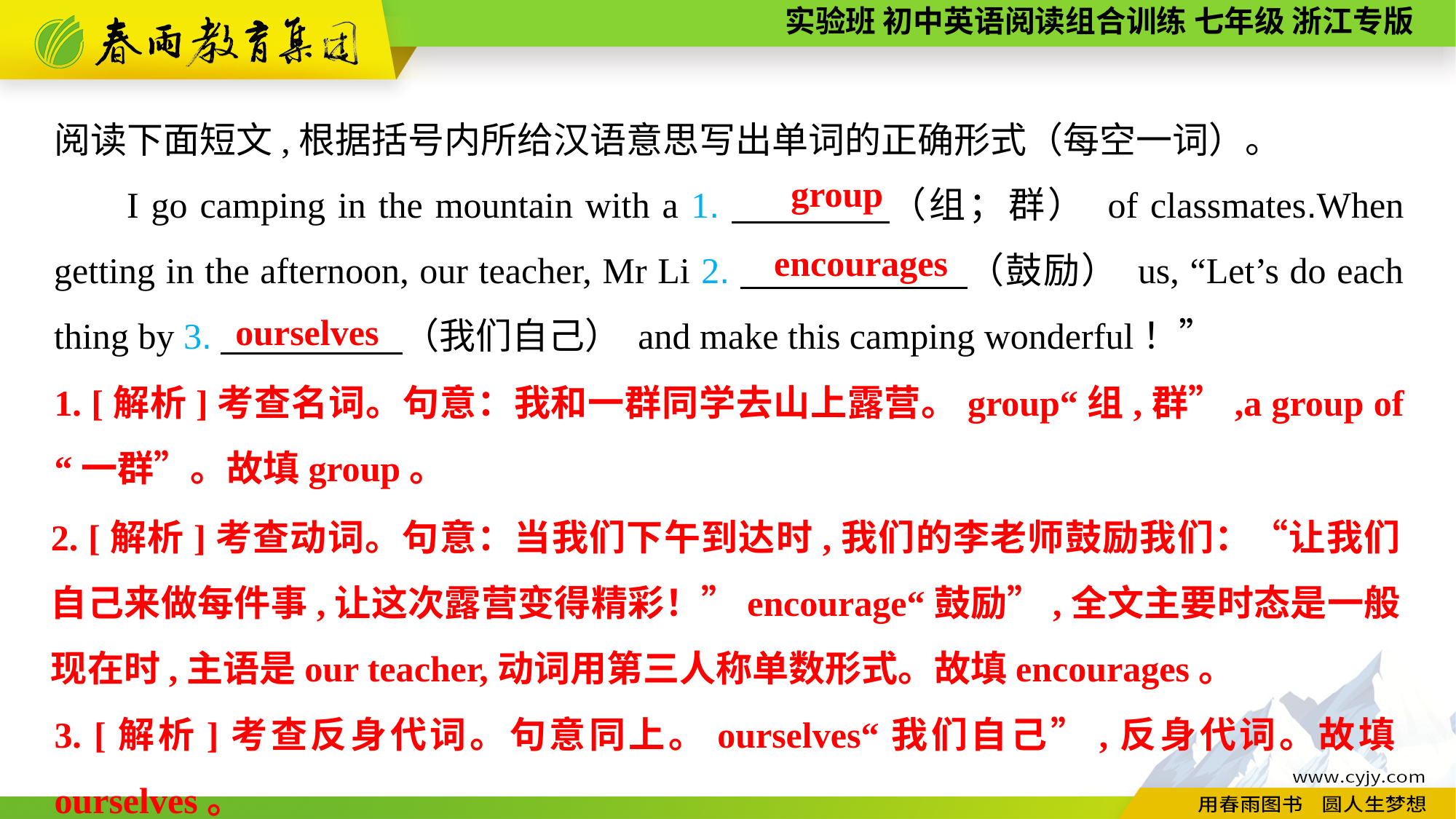

阅读下面短文,根据括号内所给汉语意思写出单词的正确形式（每空一词）。
I go camping in the mountain with a 1.　　　　（组；群） of classmates.When getting in the afternoon, our teacher, Mr Li 2.　　　　　　（鼓励） us, “Let’s do each thing by 3.　　　　　（我们自己） and make this camping wonderful！”
group
encourages
ourselves
1. [解析]考查名词。句意：我和一群同学去山上露营。group“组,群”,a group of “一群”。故填group。
2. [解析]考查动词。句意：当我们下午到达时,我们的李老师鼓励我们：“让我们自己来做每件事,让这次露营变得精彩！”encourage“鼓励”,全文主要时态是一般现在时,主语是our teacher,动词用第三人称单数形式。故填encourages。
3. [解析]考查反身代词。句意同上。ourselves“我们自己”,反身代词。故填ourselves。